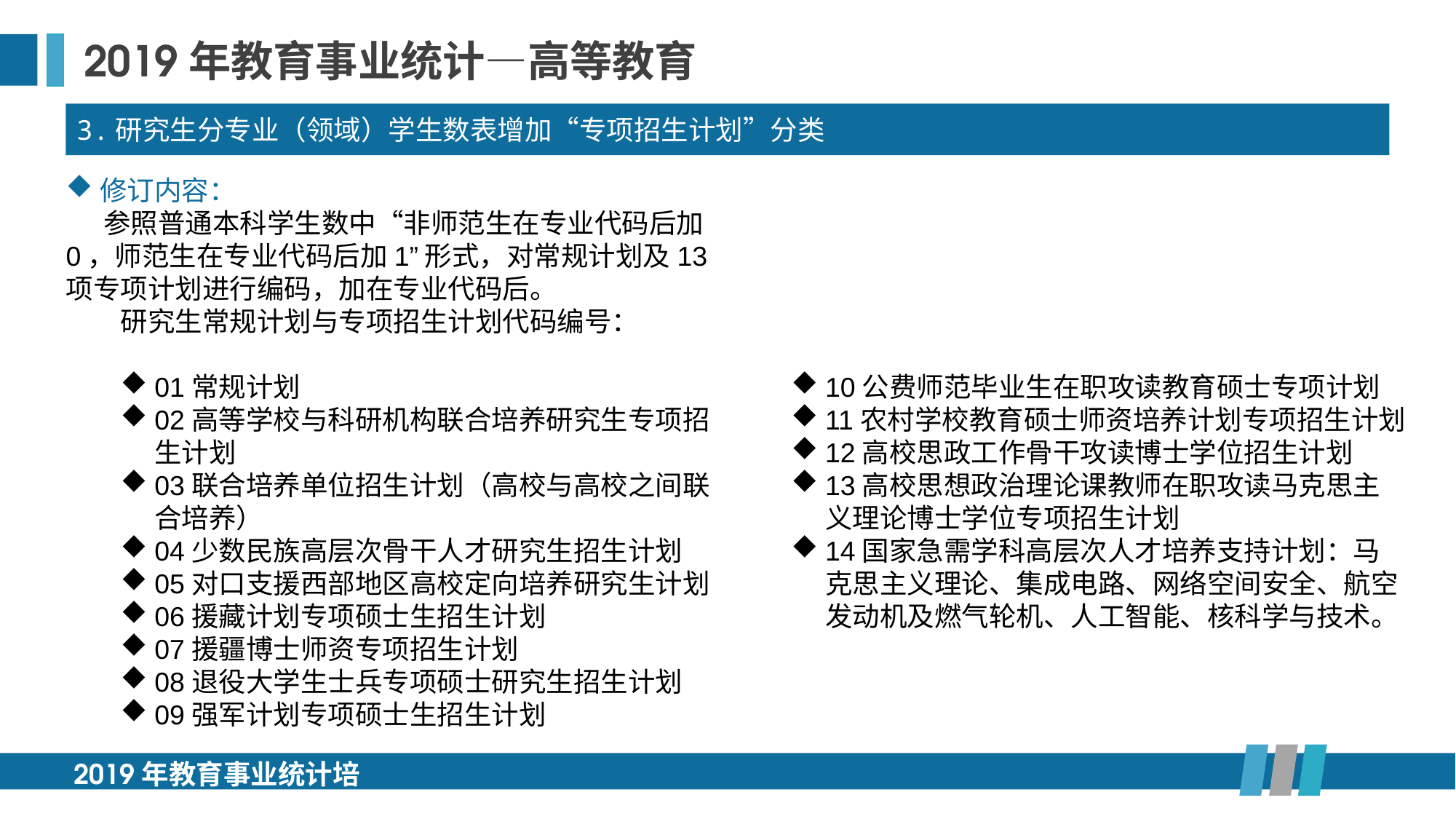

2019年教育事业统计—高等教育

3.研究生分专业（领域）学生数表增加“专项招生计划”分类
修订内容：
     参照普通本科学生数中“非师范生在专业代码后加0，师范生在专业代码后加1”形式，对常规计划及13项专项计划进行编码，加在专业代码后。
研究生常规计划与专项招生计划代码编号：

01常规计划
02高等学校与科研机构联合培养研究生专项招生计划
03联合培养单位招生计划（高校与高校之间联合培养）
04少数民族高层次骨干人才研究生招生计划
05对口支援西部地区高校定向培养研究生计划
06援藏计划专项硕士生招生计划
07援疆博士师资专项招生计划
08退役大学生士兵专项硕士研究生招生计划
09强军计划专项硕士生招生计划

10公费师范毕业生在职攻读教育硕士专项计划
11农村学校教育硕士师资培养计划专项招生计划
12高校思政工作骨干攻读博士学位招生计划
13高校思想政治理论课教师在职攻读马克思主义理论博士学位专项招生计划
14国家急需学科高层次人才培养支持计划：马克思主义理论、集成电路、网络空间安全、航空发动机及燃气轮机、人工智能、核科学与技术。

2019年教育事业统计培训